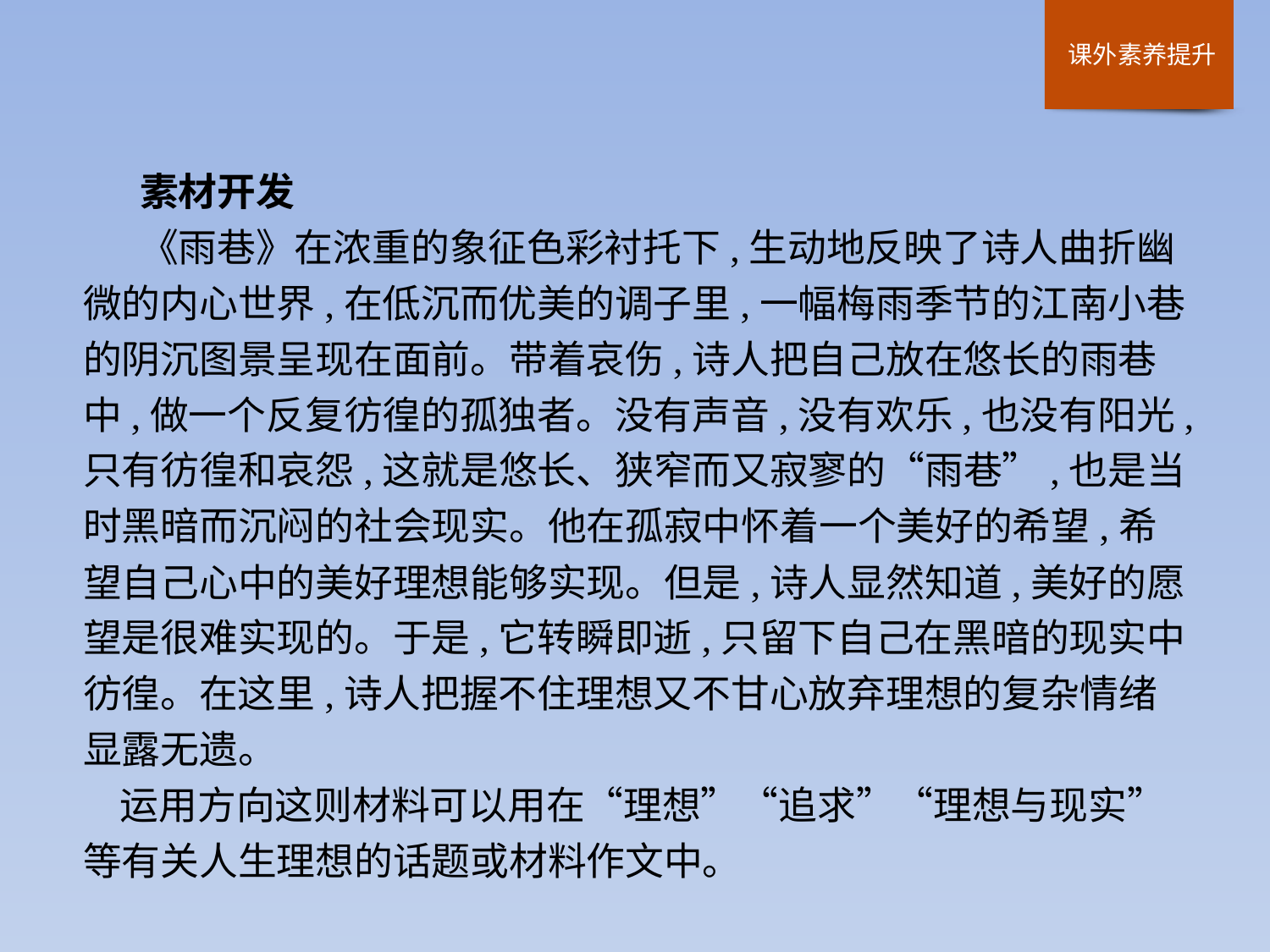

素材开发
《雨巷》在浓重的象征色彩衬托下,生动地反映了诗人曲折幽微的内心世界,在低沉而优美的调子里,一幅梅雨季节的江南小巷的阴沉图景呈现在面前。带着哀伤,诗人把自己放在悠长的雨巷中,做一个反复彷徨的孤独者。没有声音,没有欢乐,也没有阳光,只有彷徨和哀怨,这就是悠长、狭窄而又寂寥的“雨巷”,也是当时黑暗而沉闷的社会现实。他在孤寂中怀着一个美好的希望,希望自己心中的美好理想能够实现。但是,诗人显然知道,美好的愿望是很难实现的。于是,它转瞬即逝,只留下自己在黑暗的现实中彷徨。在这里,诗人把握不住理想又不甘心放弃理想的复杂情绪显露无遗。
运用方向这则材料可以用在“理想”“追求”“理想与现实”等有关人生理想的话题或材料作文中。